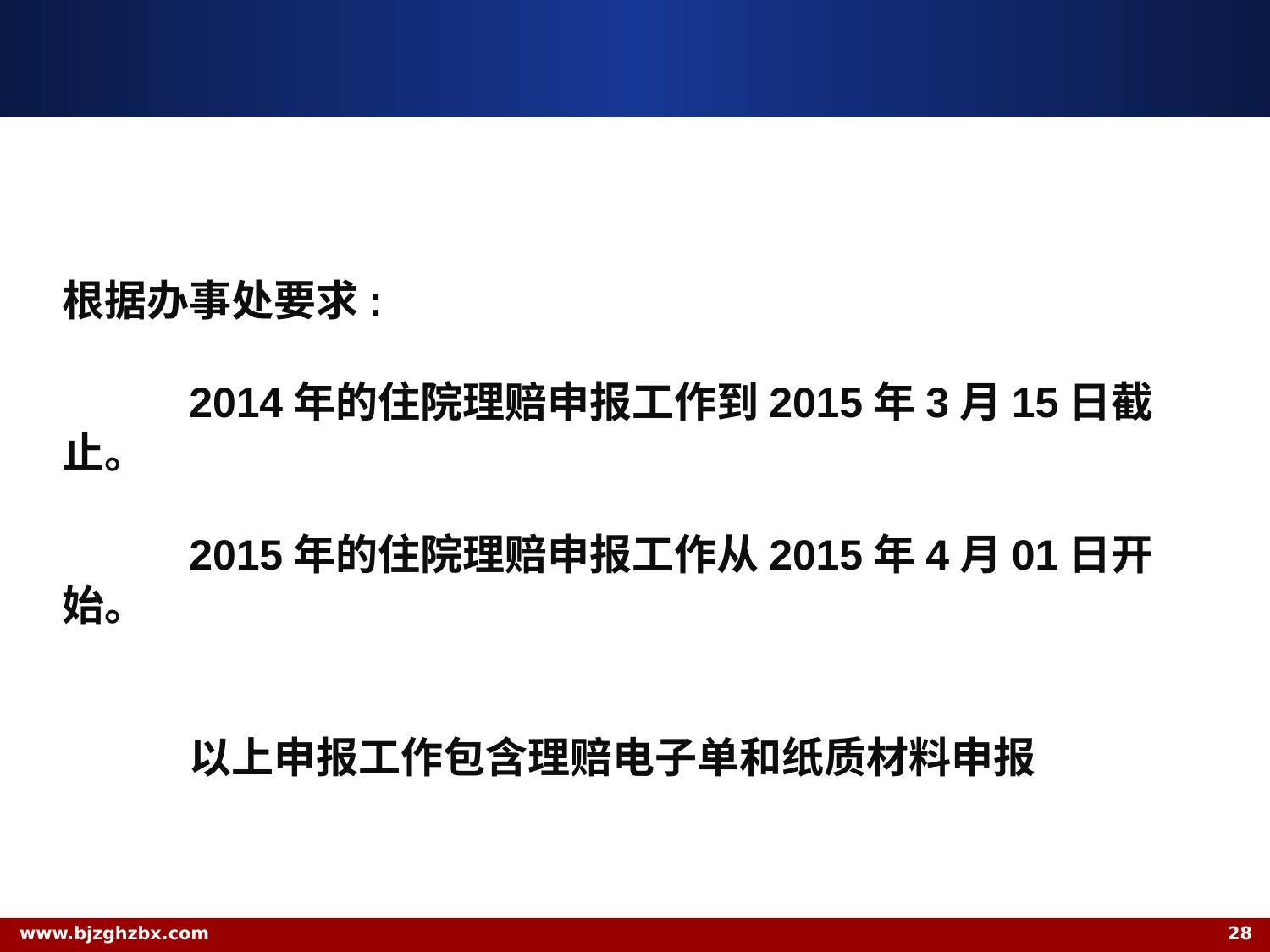

根据办事处要求:

	2014年的住院理赔申报工作到2015年3月15日截止。

	2015年的住院理赔申报工作从2015年4月01日开始。

	以上申报工作包含理赔电子单和纸质材料申报
www.bjzghzbx.com                                                                                                                                                                      28